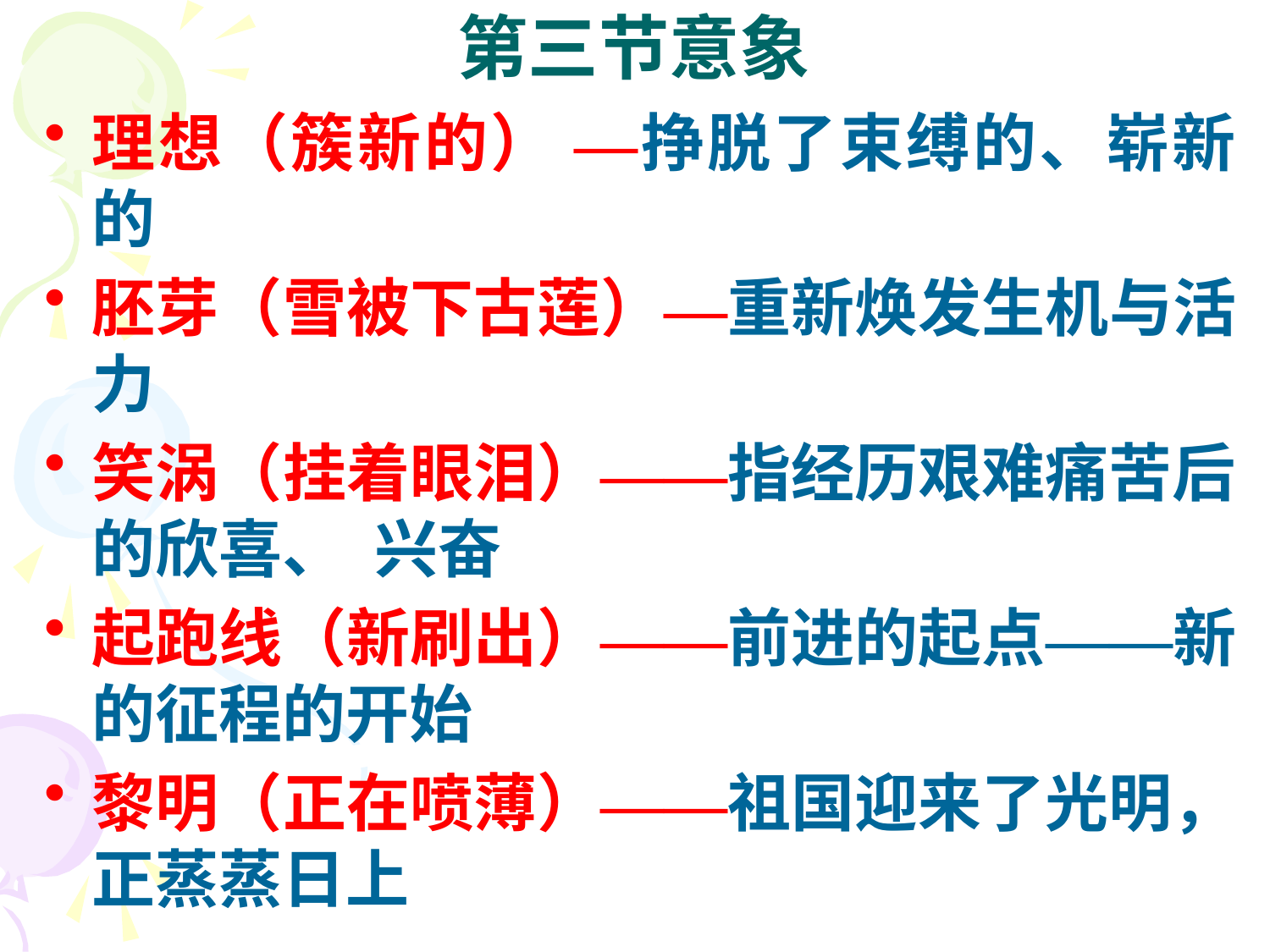

# 第三节意象
理想（簇新的） —挣脱了束缚的、崭新的
胚芽（雪被下古莲）—重新焕发生机与活力
笑涡（挂着眼泪）——指经历艰难痛苦后的欣喜、  兴奋
起跑线（新刷出）——前进的起点——新的征程的开始
黎明（正在喷薄）——祖国迎来了光明，正蒸蒸日上